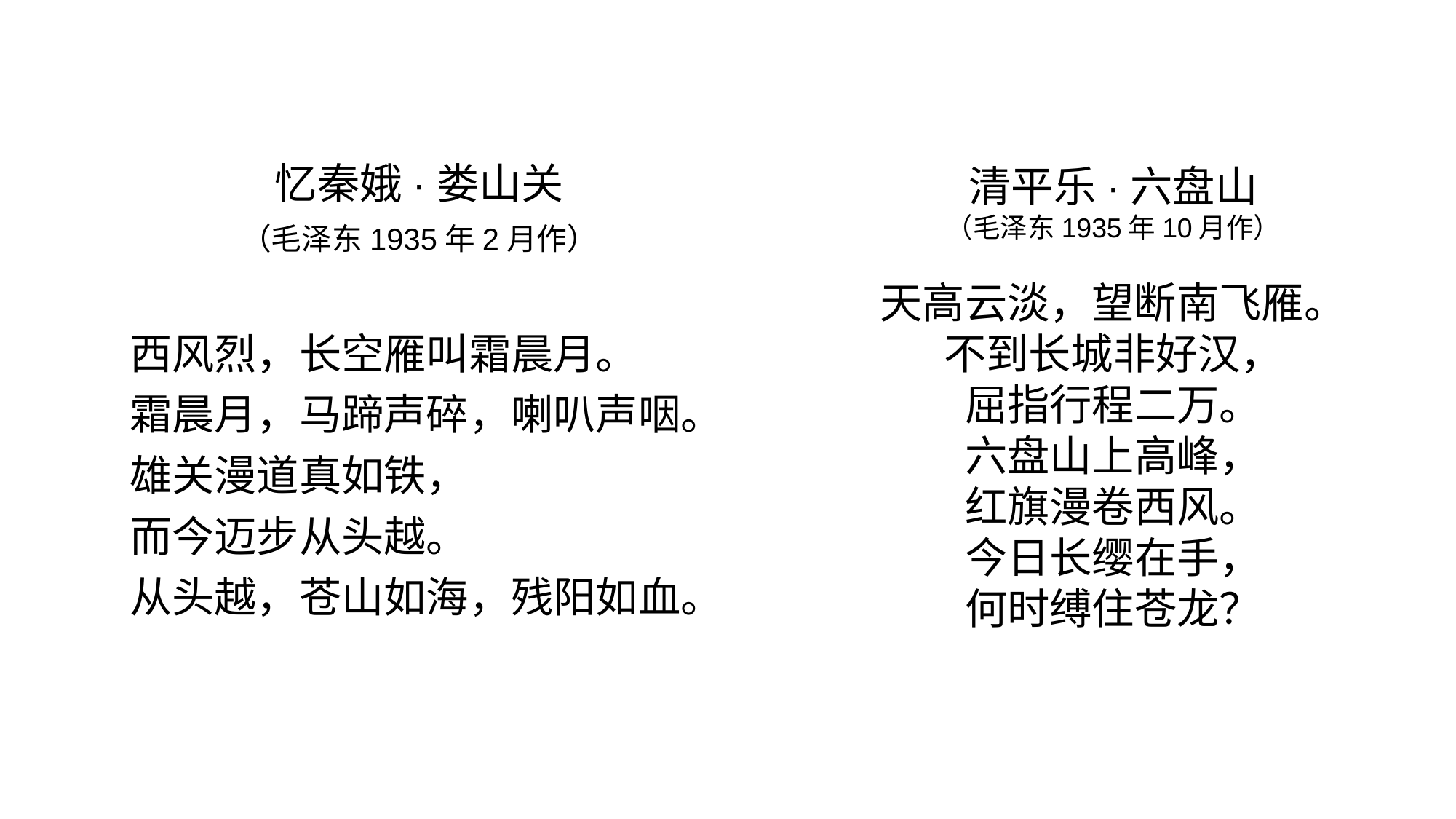

忆秦娥·娄山关
（毛泽东1935年2月作）

西风烈，长空雁叫霜晨月。
霜晨月，马蹄声碎，喇叭声咽。
雄关漫道真如铁，
而今迈步从头越。
从头越，苍山如海，残阳如血。

# 清平乐·六盘山 （毛泽东1935年10月作） 天高云淡，望断南飞雁。 不到长城非好汉， 屈指行程二万。 六盘山上高峰， 红旗漫卷西风。 今日长缨在手， 何时缚住苍龙？